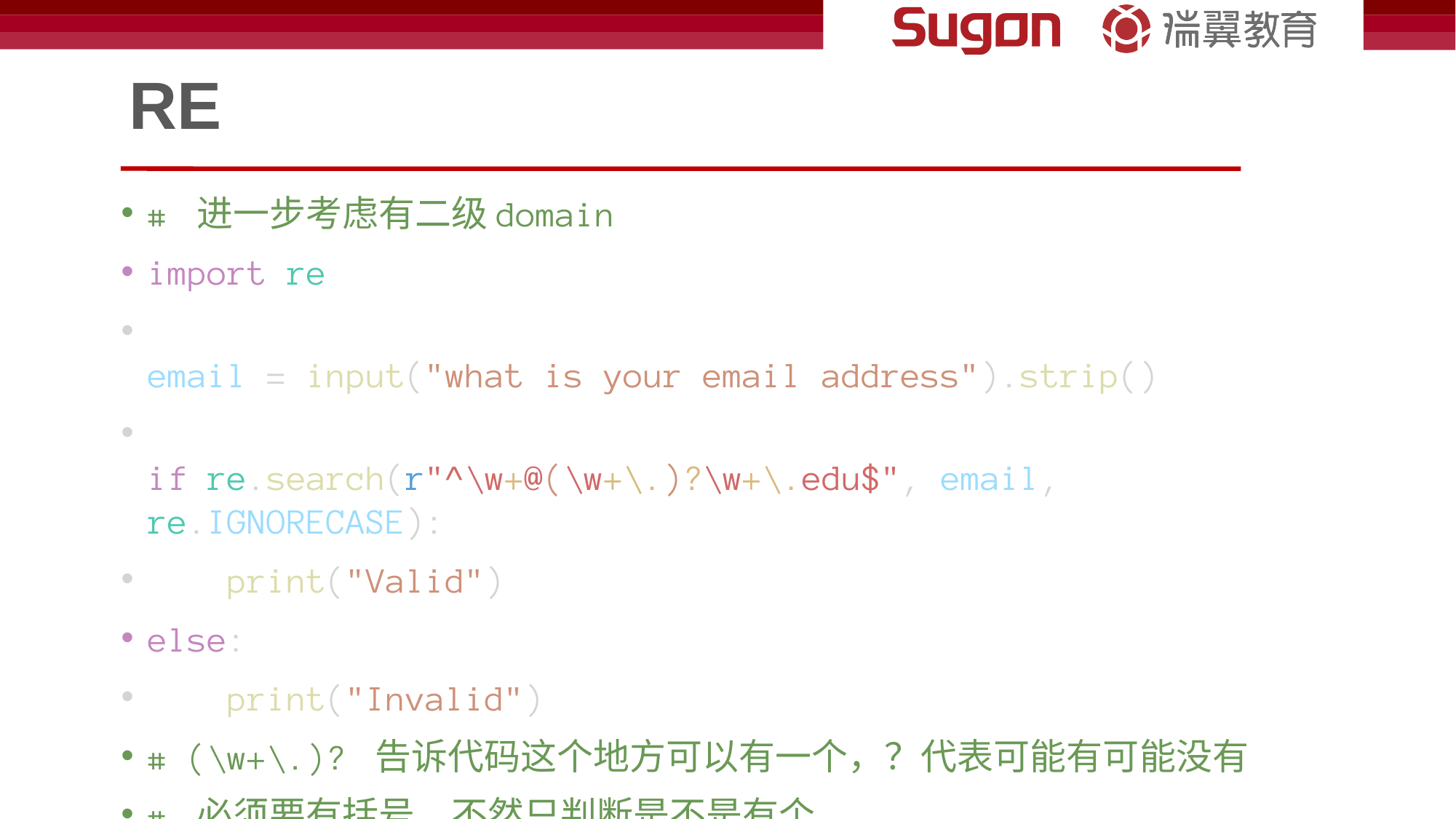

# RE
# 进一步考虑有二级domain
import re
email = input("what is your email address").strip()
if re.search(r"^\w+@(\w+\.)?\w+\.edu$", email, re.IGNORECASE):
    print("Valid")
else:
    print("Invalid")
# (\w+\.)? 告诉代码这个地方可以有一个，？代表可能有可能没有
# 必须要有括号，不然只判断是不是有个.